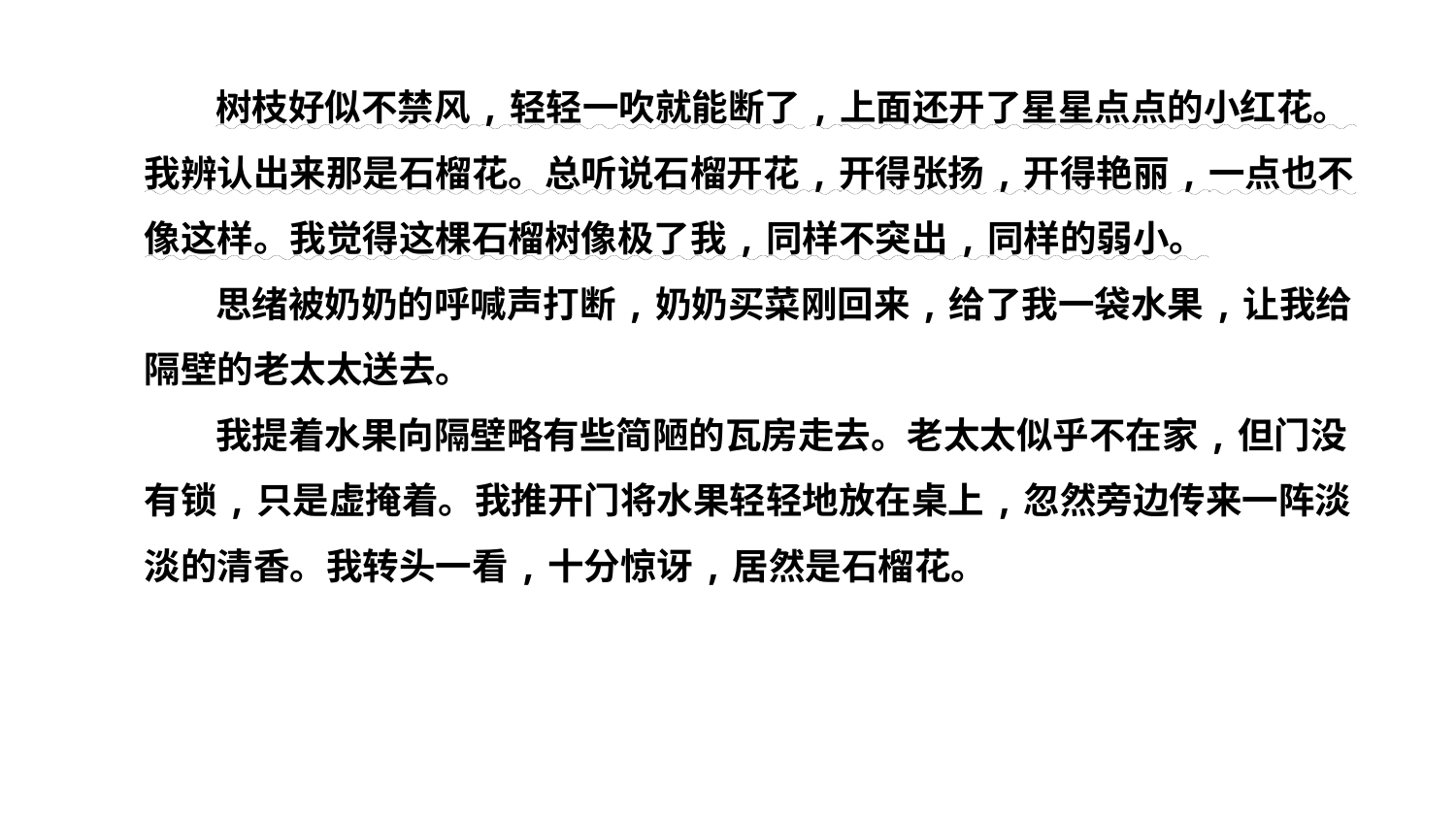

树枝好似不禁风,轻轻一吹就能断了,上面还开了星星点点的小红花。我辨认出来那是石榴花。总听说石榴开花,开得张扬,开得艳丽,一点也不像这样。我觉得这棵石榴树像极了我,同样不突出,同样的弱小。
思绪被奶奶的呼喊声打断,奶奶买菜刚回来,给了我一袋水果,让我给隔壁的老太太送去。
我提着水果向隔壁略有些简陋的瓦房走去。老太太似乎不在家,但门没有锁,只是虚掩着。我推开门将水果轻轻地放在桌上,忽然旁边传来一阵淡淡的清香。我转头一看,十分惊讶,居然是石榴花。